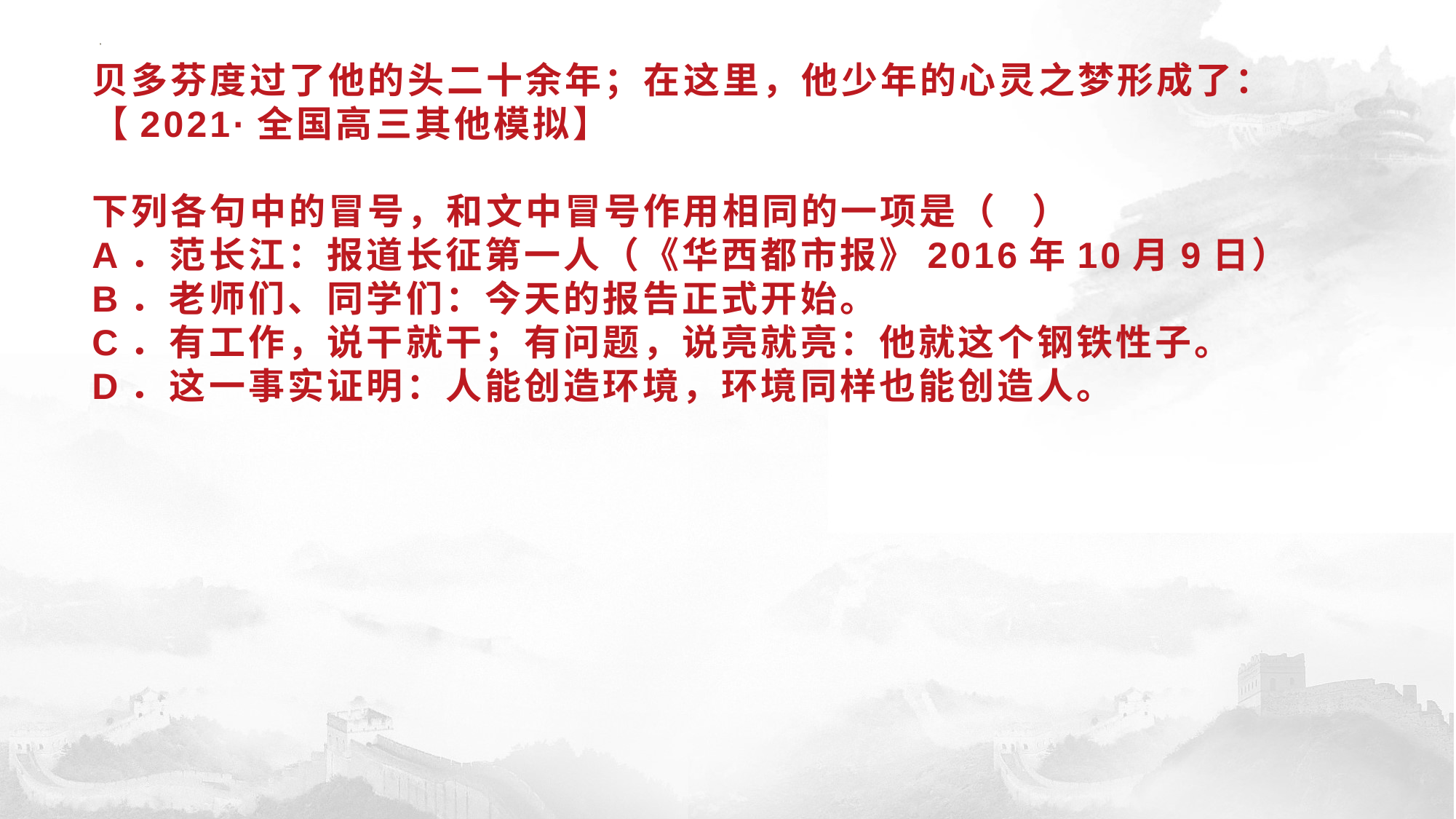

# 贝多芬度过了他的头二十余年；在这里，他少年的心灵之梦形成了：【2021·全国高三其他模拟】 下列各句中的冒号，和文中冒号作用相同的一项是（   ） A．范长江：报道长征第一人（《华西都市报》2016年10月9日） B．老师们、同学们：今天的报告正式开始。 C．有工作，说干就干；有问题，说亮就亮：他就这个钢铁性子。 D．这一事实证明：人能创造环境，环境同样也能创造人。